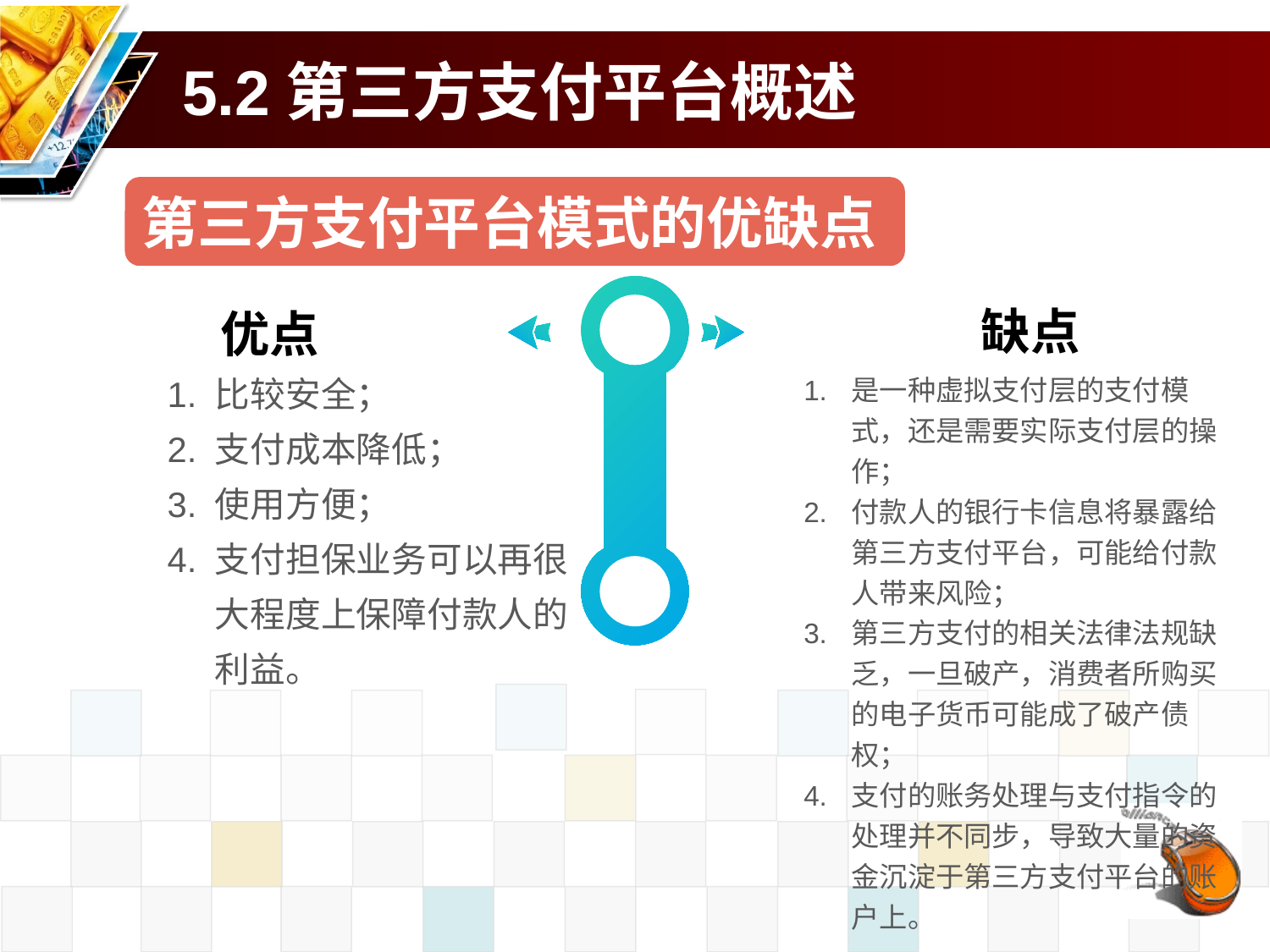

# 5.2第三方支付平台概述
第三方支付平台模式的优缺点

缺点
优点

是一种虚拟支付层的支付模式，还是需要实际支付层的操作；
付款人的银行卡信息将暴露给第三方支付平台，可能给付款人带来风险；
第三方支付的相关法律法规缺乏，一旦破产，消费者所购买的电子货币可能成了破产债权；
支付的账务处理与支付指令的处理并不同步，导致大量的资金沉淀于第三方支付平台的账户上。
比较安全；
支付成本降低；
使用方便；
支付担保业务可以再很大程度上保障付款人的利益。